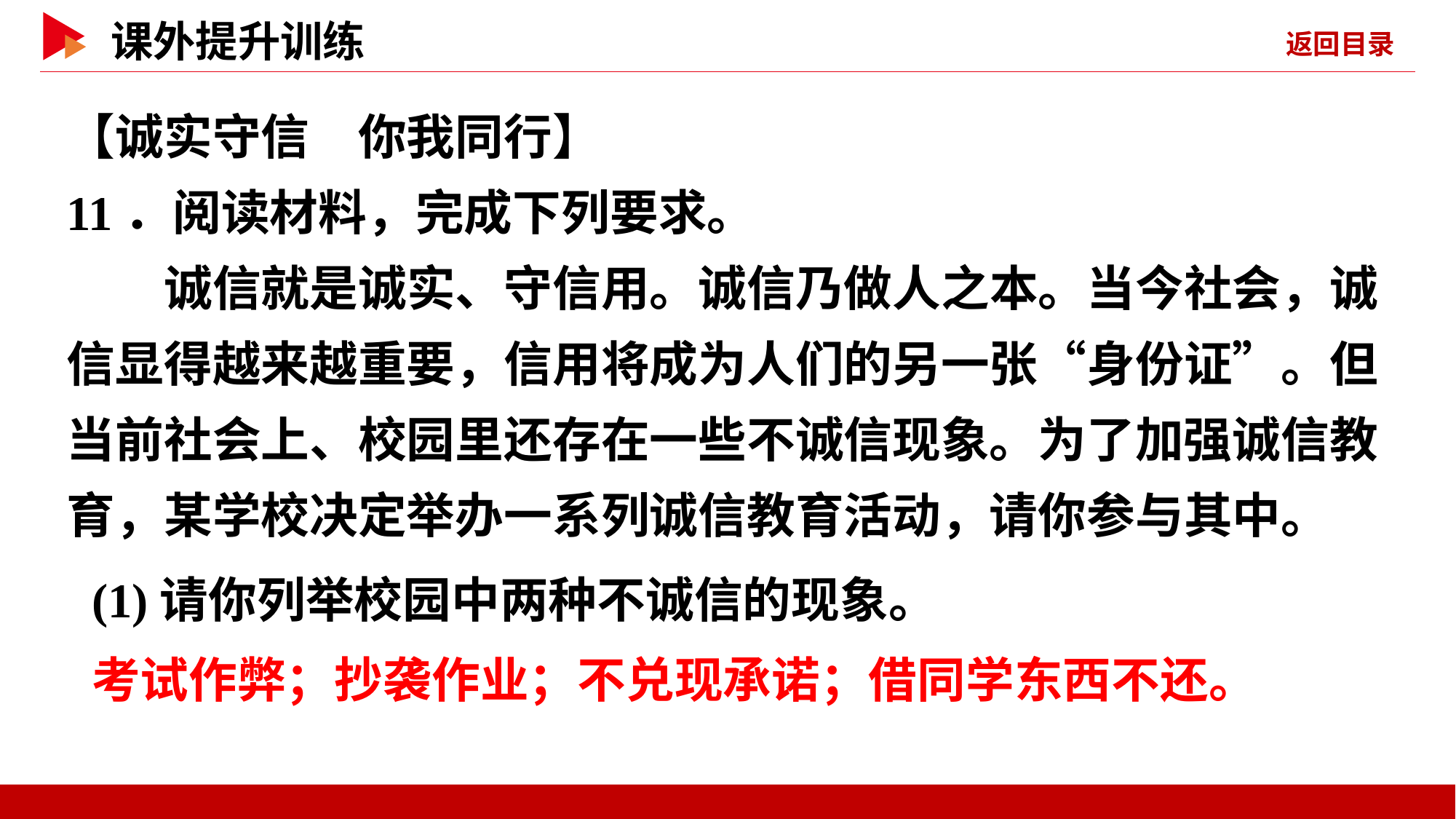

【诚实守信　你我同行】
11．阅读材料，完成下列要求。
　　诚信就是诚实、守信用。诚信乃做人之本。当今社会，诚信显得越来越重要，信用将成为人们的另一张“身份证”。但当前社会上、校园里还存在一些不诚信现象。为了加强诚信教育，某学校决定举办一系列诚信教育活动，请你参与其中。
(1)请你列举校园中两种不诚信的现象。
考试作弊；抄袭作业；不兑现承诺；借同学东西不还。